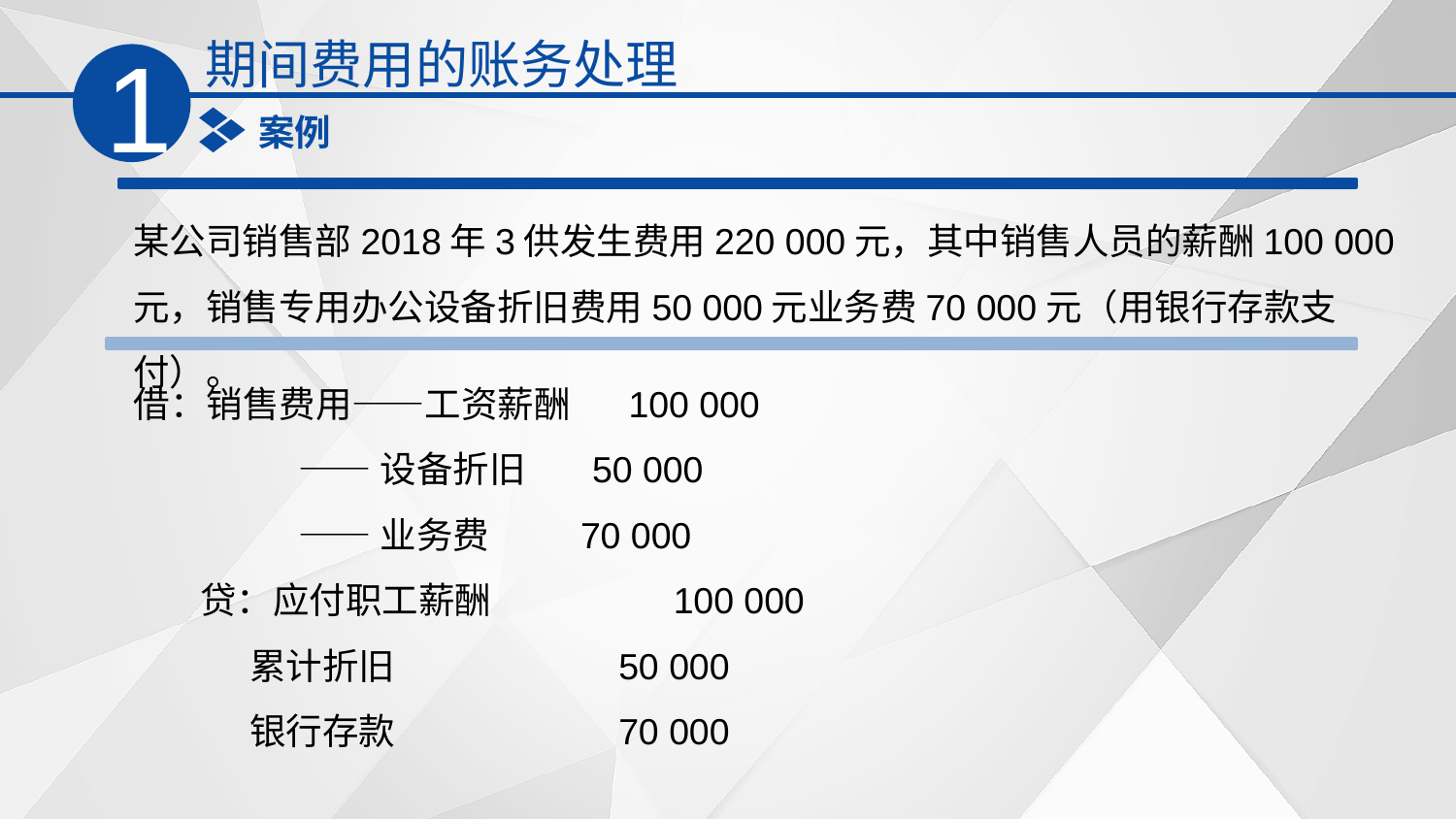

期间费用的账务处理
1

案例

某公司销售部2018年3供发生费用220 000元，其中销售人员的薪酬100 000元，销售专用办公设备折旧费用50 000元业务费70 000元（用银行存款支付）。

借：销售费用——工资薪酬      100 000
                    ——设备折旧       50 000
                    ——业务费          70 000
       贷：应付职工薪酬                     100 000
             累计折旧                          50 000
             银行存款                          70 000